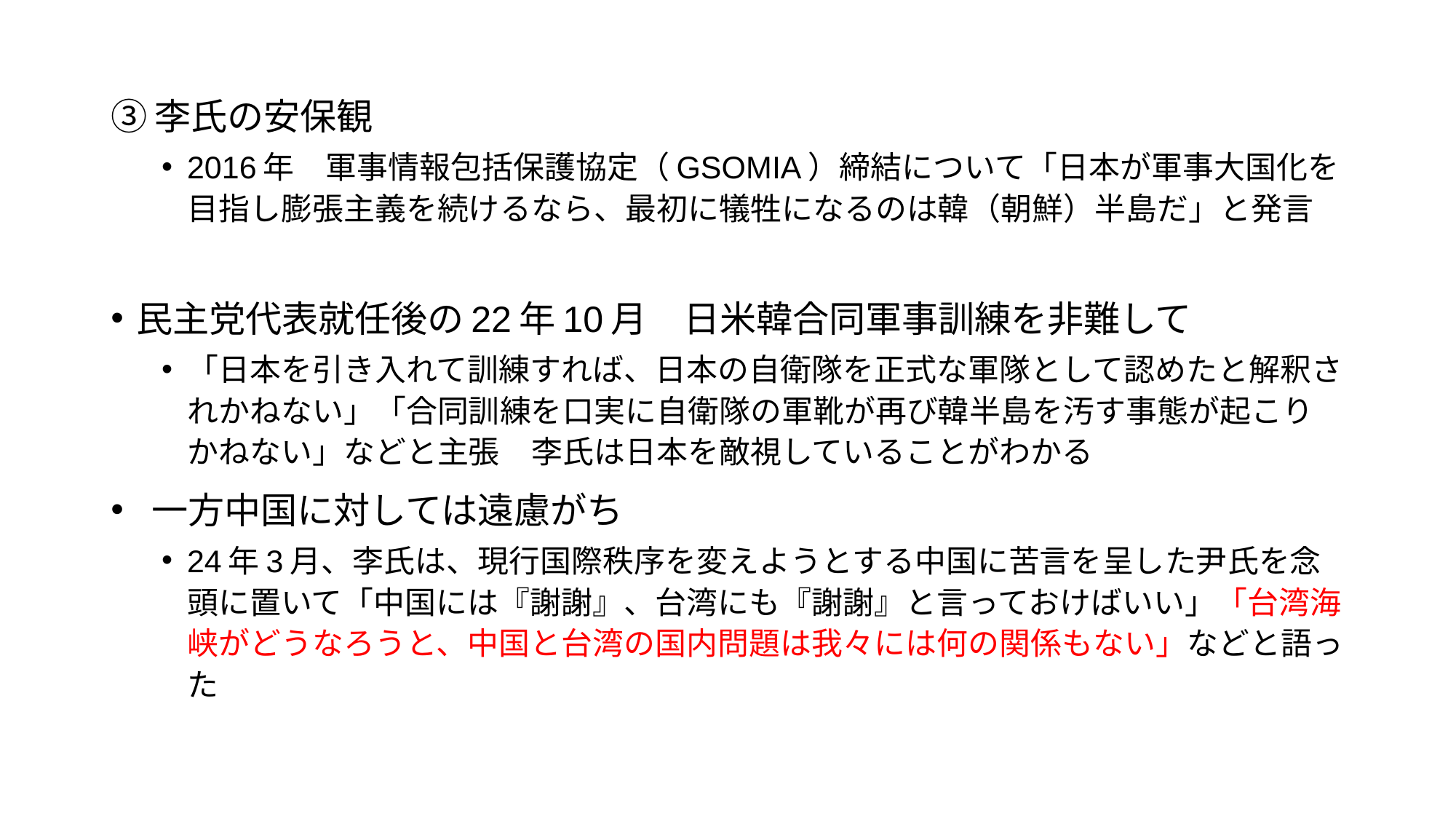

③李氏の安保観
2016年　軍事情報包括保護協定（GSOMIA）締結について「日本が軍事大国化を目指し膨張主義を続けるなら、最初に犠牲になるのは韓（朝鮮）半島だ」と発言

民主党代表就任後の22年10月　日米韓合同軍事訓練を非難して
「日本を引き入れて訓練すれば、日本の自衛隊を正式な軍隊として認めたと解釈されかねない」「合同訓練を口実に自衛隊の軍靴が再び韓半島を汚す事態が起こりかねない」などと主張　李氏は日本を敵視していることがわかる
 一方中国に対しては遠慮がち
24年3月、李氏は、現行国際秩序を変えようとする中国に苦言を呈した尹氏を念頭に置いて「中国には『謝謝』、台湾にも『謝謝』と言っておけばいい」「台湾海峡がどうなろうと、中国と台湾の国内問題は我々には何の関係もない」などと語った